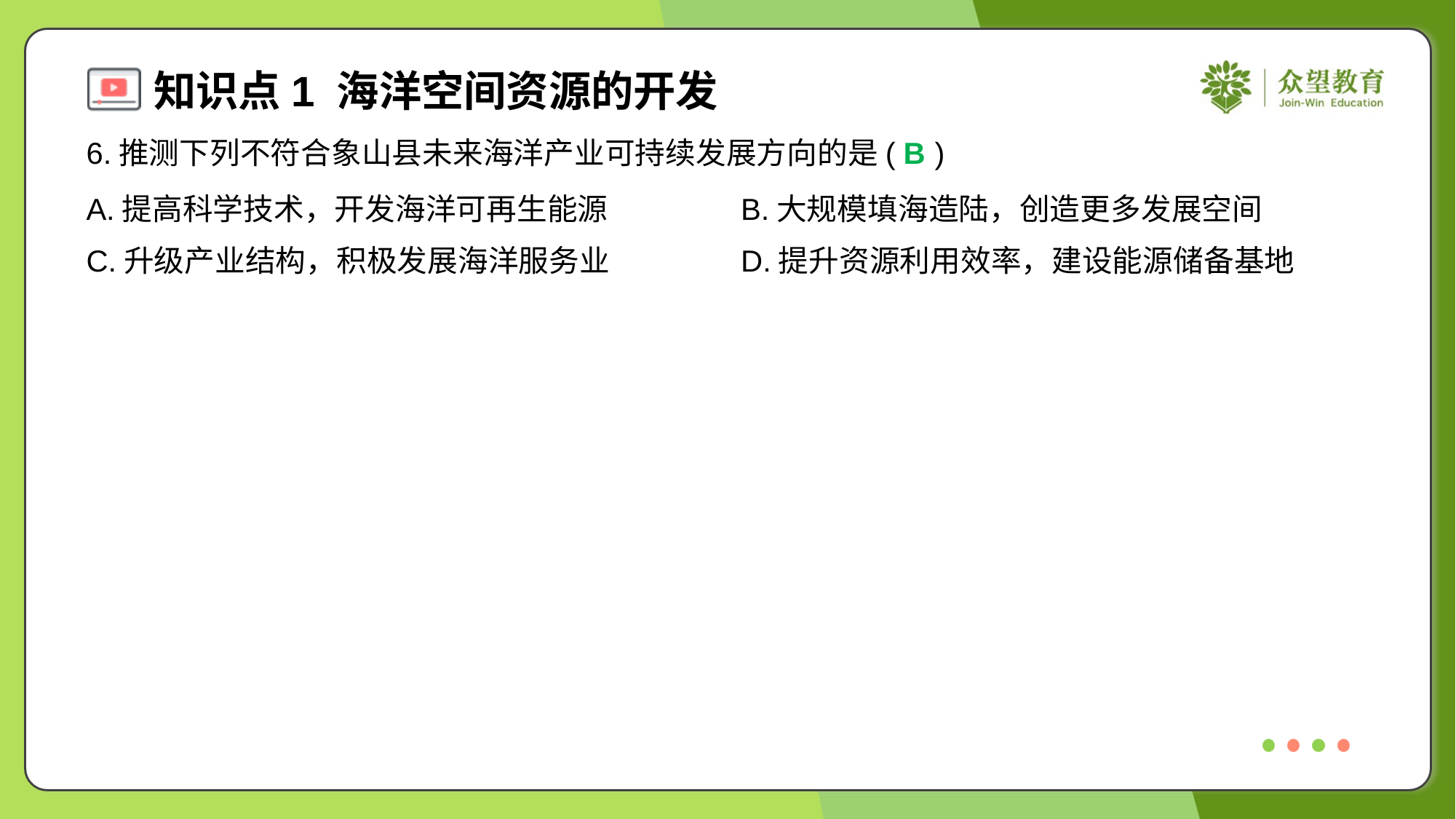

6.推测下列不符合象山县未来海洋产业可持续发展方向的是(     )
B
A.提高科学技术，开发海洋可再生能源	B.大规模填海造陆，创造更多发展空间
C.升级产业结构，积极发展海洋服务业	D.提升资源利用效率，建设能源储备基地